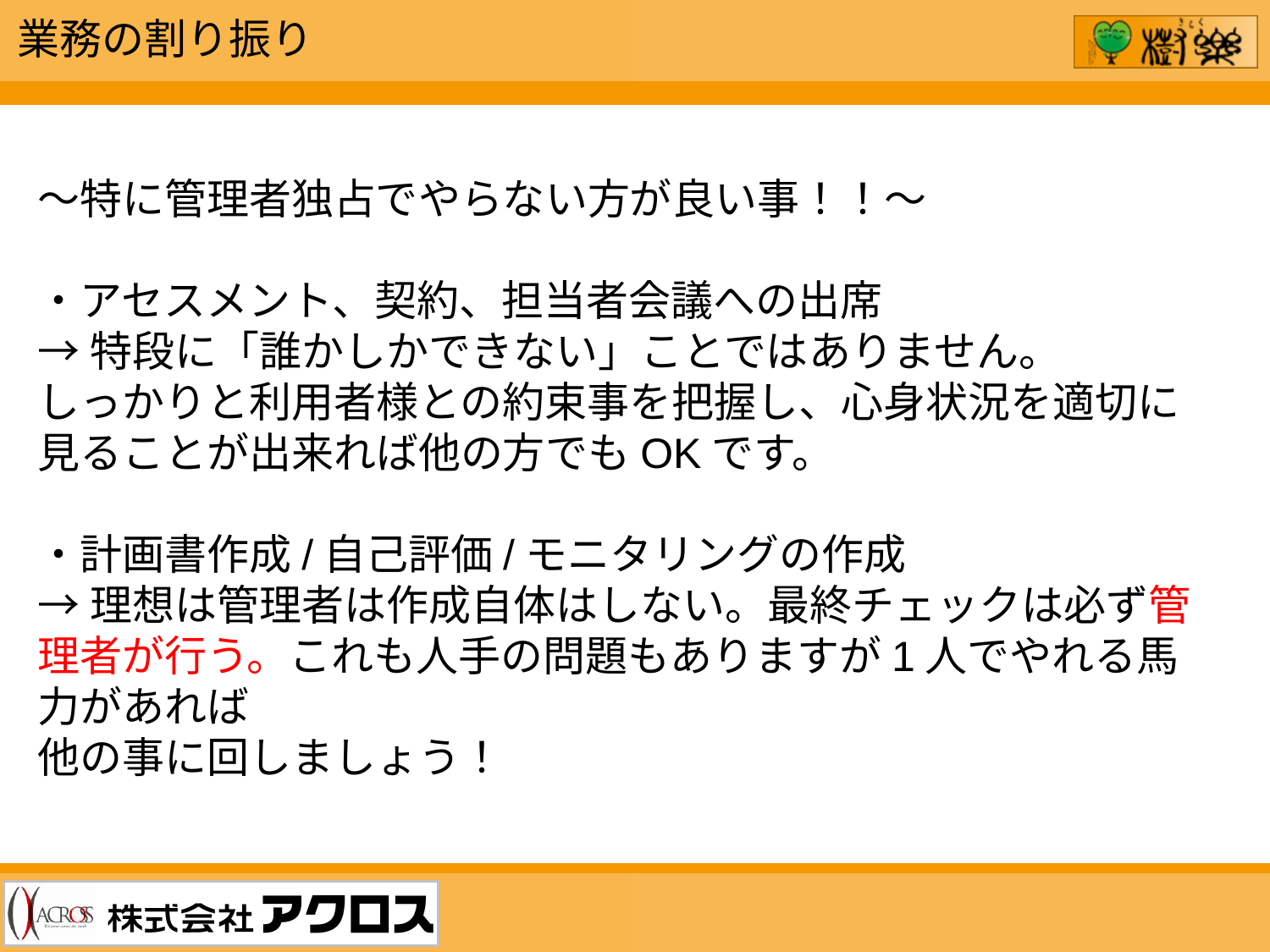

業務の割り振り
～特に管理者独占でやらない方が良い事！！～

・アセスメント、契約、担当者会議への出席
→特段に「誰かしかできない」ことではありません。
しっかりと利用者様との約束事を把握し、心身状況を適切に見ることが出来れば他の方でもOKです。

・計画書作成/自己評価/モニタリングの作成
→理想は管理者は作成自体はしない。最終チェックは必ず管理者が行う。これも人手の問題もありますが1人でやれる馬力があれば
他の事に回しましょう！